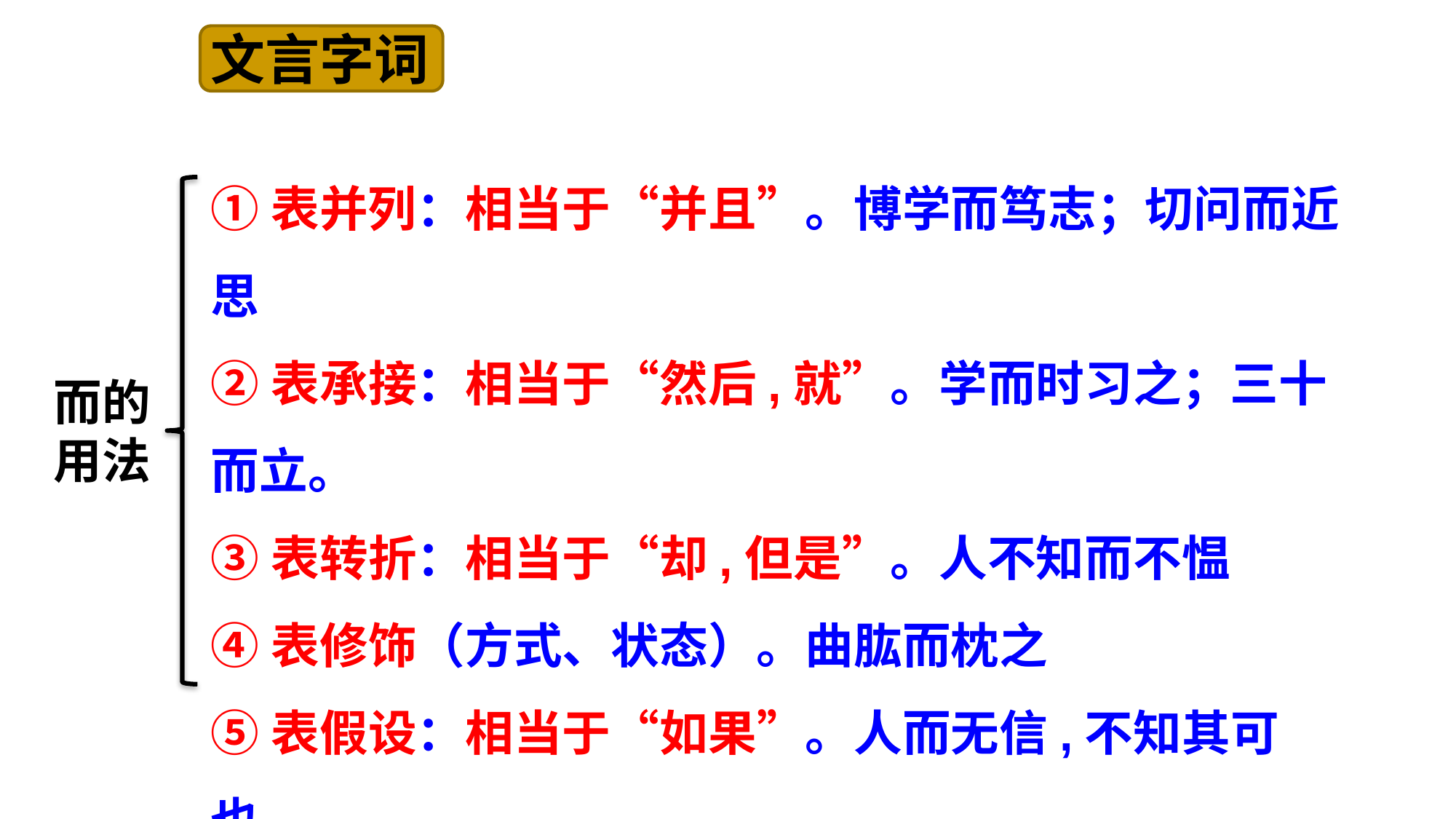

文言字词

①表并列：相当于“并且”。博学而笃志；切问而近思
②表承接：相当于“然后,就”。学而时习之；三十而立。
③表转折：相当于“却,但是”。人不知而不愠
④表修饰（方式、状态）。曲肱而枕之
⑤表假设：相当于“如果”。人而无信,不知其可也。
⑥表因果：相当于“因而”。

而的用法